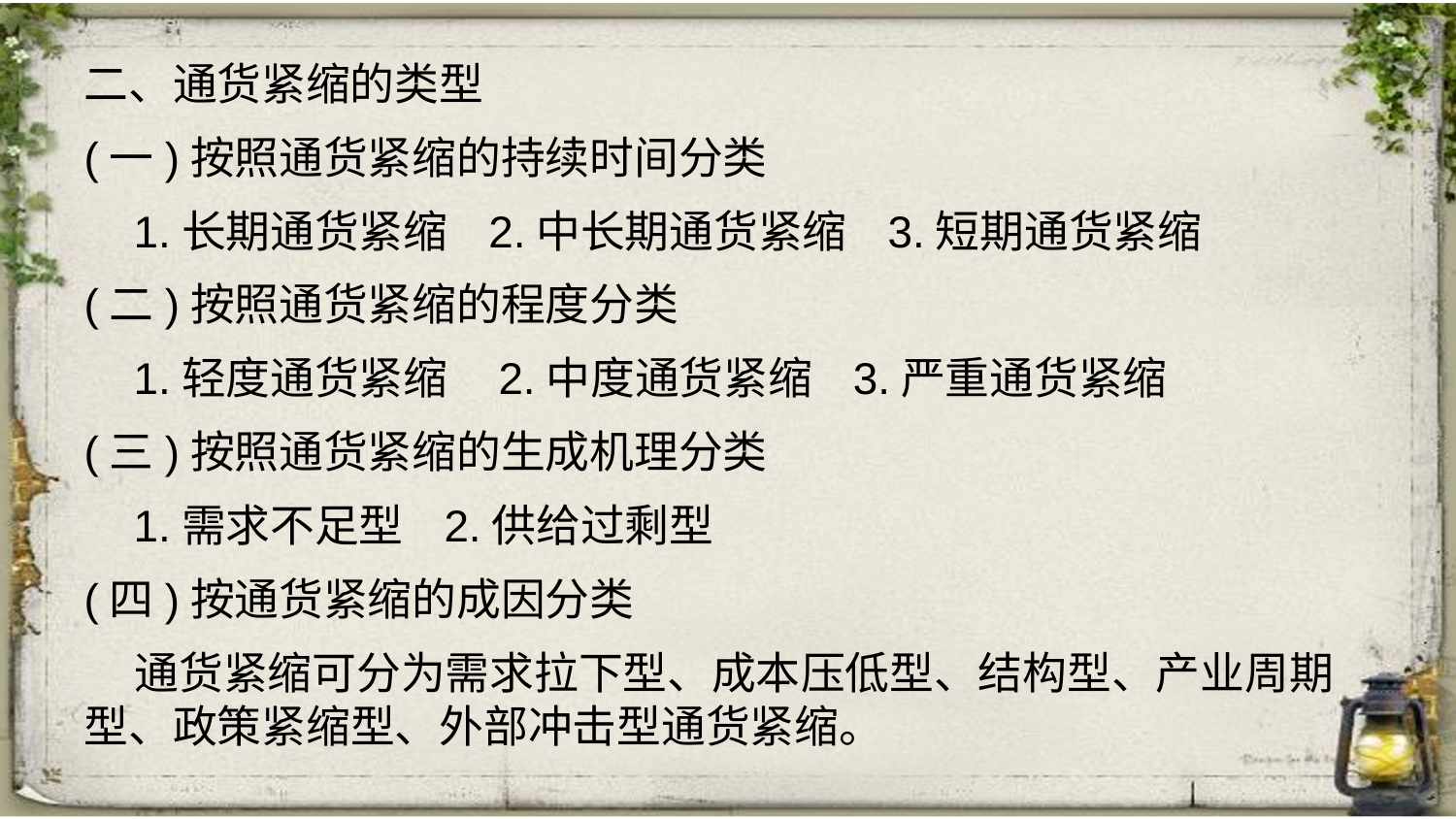

二、通货紧缩的类型
(一)按照通货紧缩的持续时间分类
    1.长期通货紧缩   2.中长期通货紧缩   3.短期通货紧缩
(二)按照通货紧缩的程度分类
    1.轻度通货紧缩    2.中度通货紧缩   3.严重通货紧缩
(三)按照通货紧缩的生成机理分类
    1.需求不足型   2.供给过剩型
(四)按通货紧缩的成因分类
    通货紧缩可分为需求拉下型、成本压低型、结构型、产业周期型、政策紧缩型、外部冲击型通货紧缩。